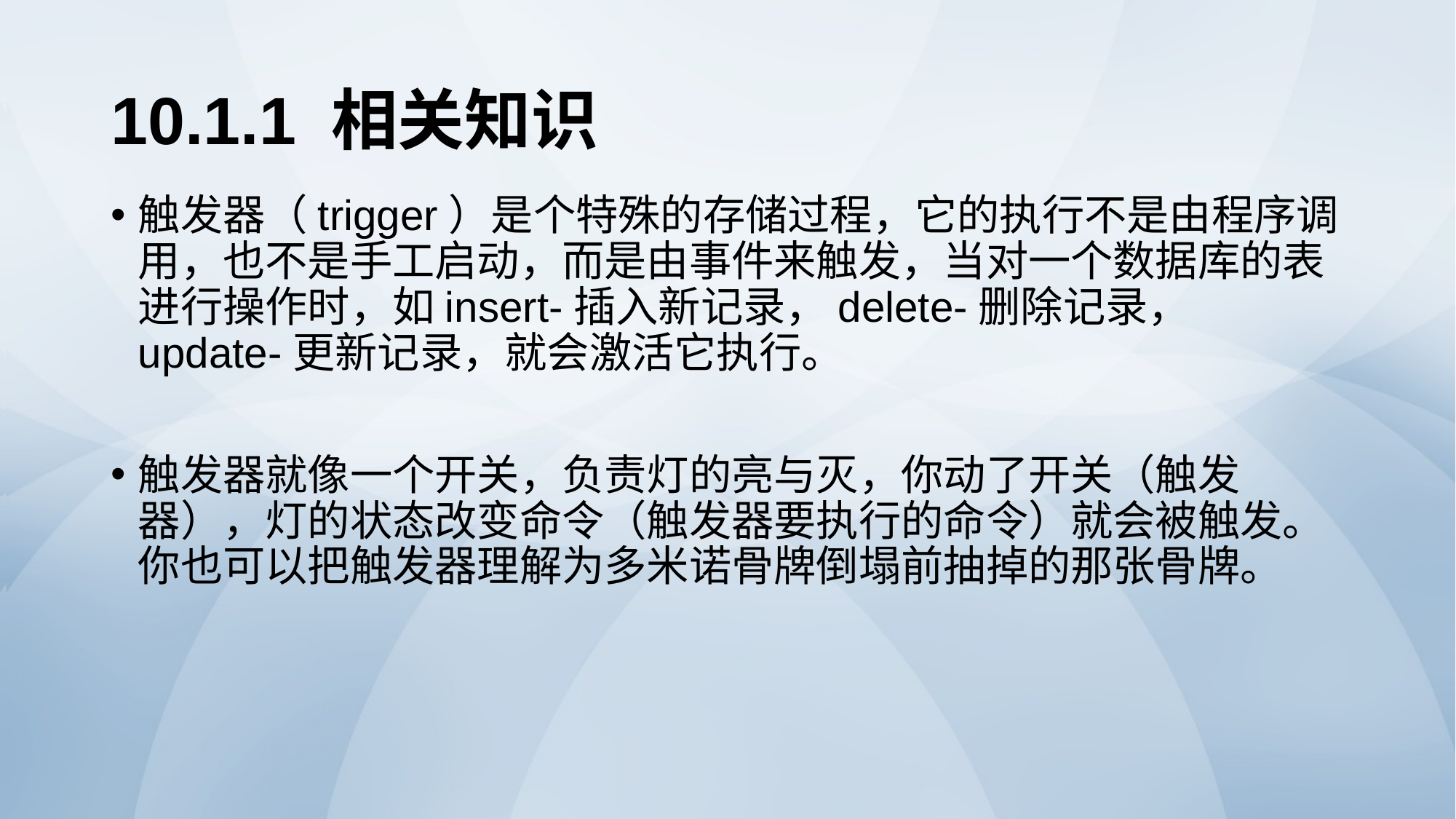

# 10.1.1 相关知识
触发器（trigger）是个特殊的存储过程，它的执行不是由程序调用，也不是手工启动，而是由事件来触发，当对一个数据库的表进行操作时，如insert-插入新记录，delete-删除记录， update-更新记录，就会激活它执行。

触发器就像一个开关，负责灯的亮与灭，你动了开关（触发器），灯的状态改变命令（触发器要执行的命令）就会被触发。你也可以把触发器理解为多米诺骨牌倒塌前抽掉的那张骨牌。